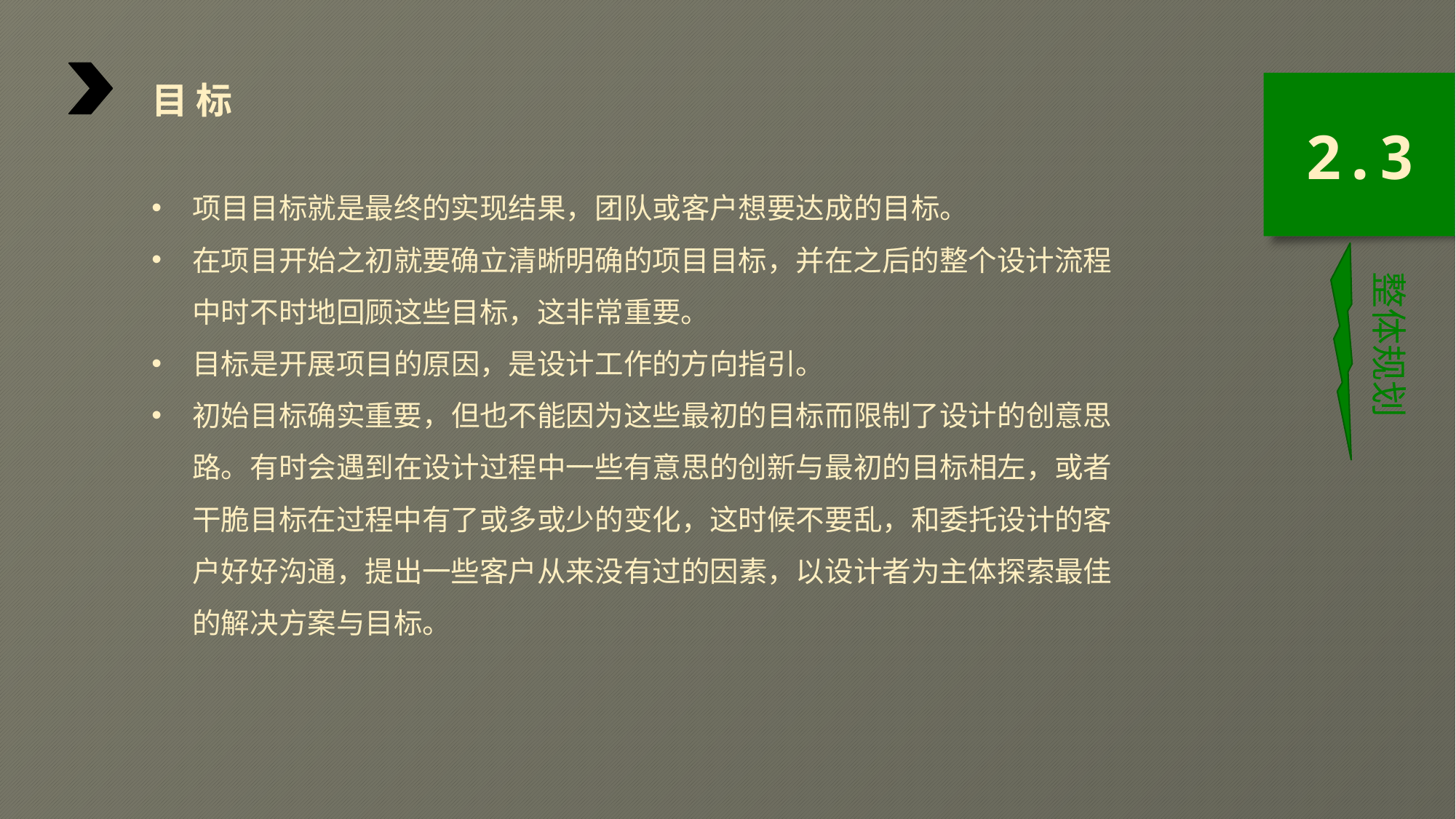

目 标

项目目标就是最终的实现结果，团队或客户想要达成的目标。
在项目开始之初就要确立清晰明确的项目目标，并在之后的整个设计流程中时不时地回顾这些目标，这非常重要。
目标是开展项目的原因，是设计工作的方向指引。
初始目标确实重要，但也不能因为这些最初的目标而限制了设计的创意思路。有时会遇到在设计过程中一些有意思的创新与最初的目标相左，或者干脆目标在过程中有了或多或少的变化，这时候不要乱，和委托设计的客户好好沟通，提出一些客户从来没有过的因素，以设计者为主体探索最佳的解决方案与目标。

2.3

整体规划